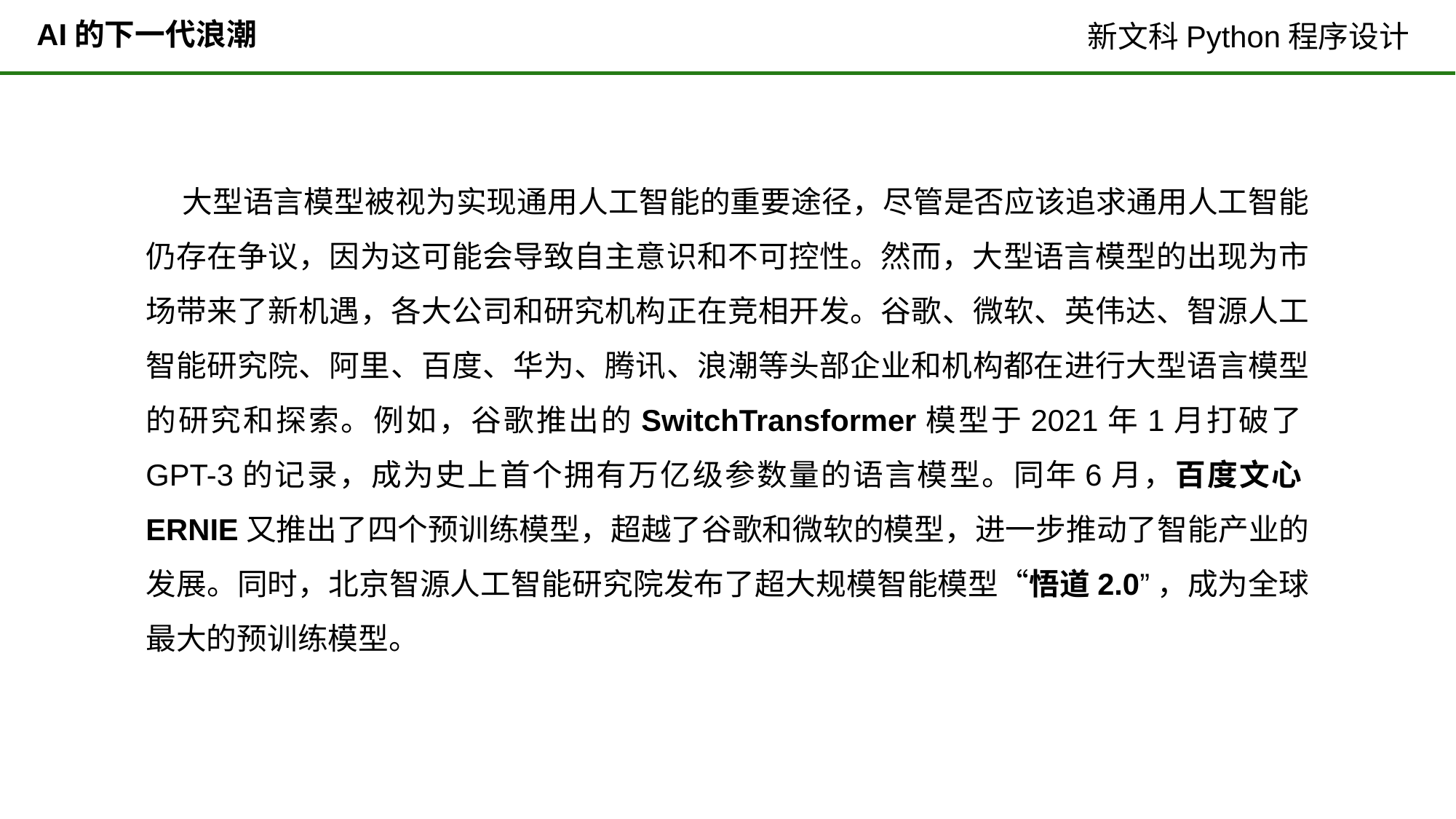

# AI的下一代浪潮
大型语言模型被视为实现通用人工智能的重要途径，尽管是否应该追求通用人工智能仍存在争议，因为这可能会导致自主意识和不可控性。然而，大型语言模型的出现为市场带来了新机遇，各大公司和研究机构正在竞相开发。谷歌、微软、英伟达、智源人工智能研究院、阿里、百度、华为、腾讯、浪潮等头部企业和机构都在进行大型语言模型的研究和探索。例如，谷歌推出的SwitchTransformer模型于2021年1月打破了GPT-3的记录，成为史上首个拥有万亿级参数量的语言模型。同年6月，百度文心ERNIE又推出了四个预训练模型，超越了谷歌和微软的模型，进一步推动了智能产业的发展。同时，北京智源人工智能研究院发布了超大规模智能模型“悟道2.0”，成为全球最大的预训练模型。